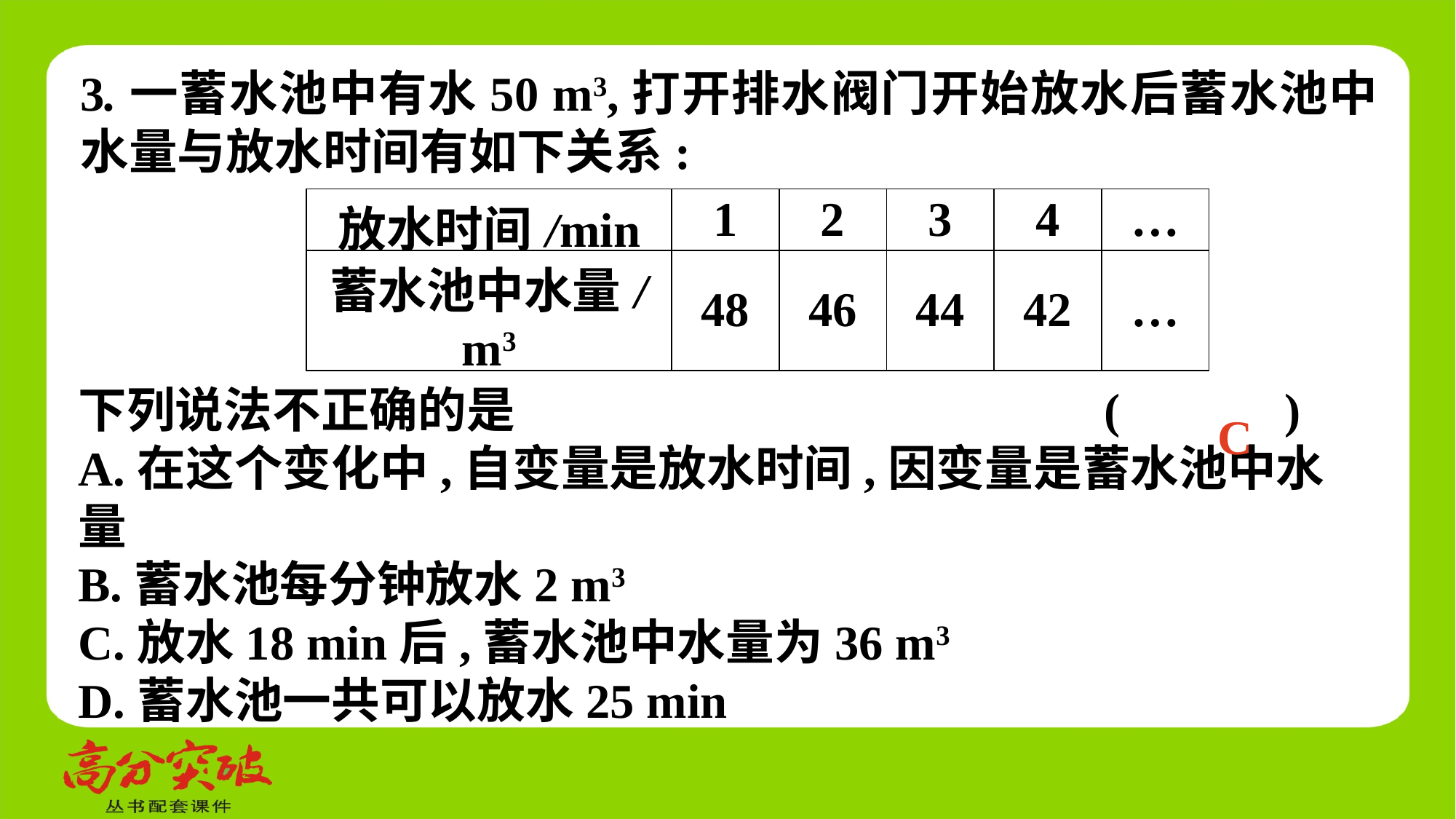

3.一蓄水池中有水50 m3,打开排水阀门开始放水后蓄水池中水量与放水时间有如下关系:
| 放水时间/min | 1 | 2 | 3 | 4 | … |
| --- | --- | --- | --- | --- | --- |
| 蓄水池中水量/m3 | 48 | 46 | 44 | 42 | … |
下列说法不正确的是                                                    (　    　)
A.在这个变化中,自变量是放水时间,因变量是蓄水池中水量
B.蓄水池每分钟放水2 m3
C.放水18 min后,蓄水池中水量为36 m3
D.蓄水池一共可以放水25 min
C